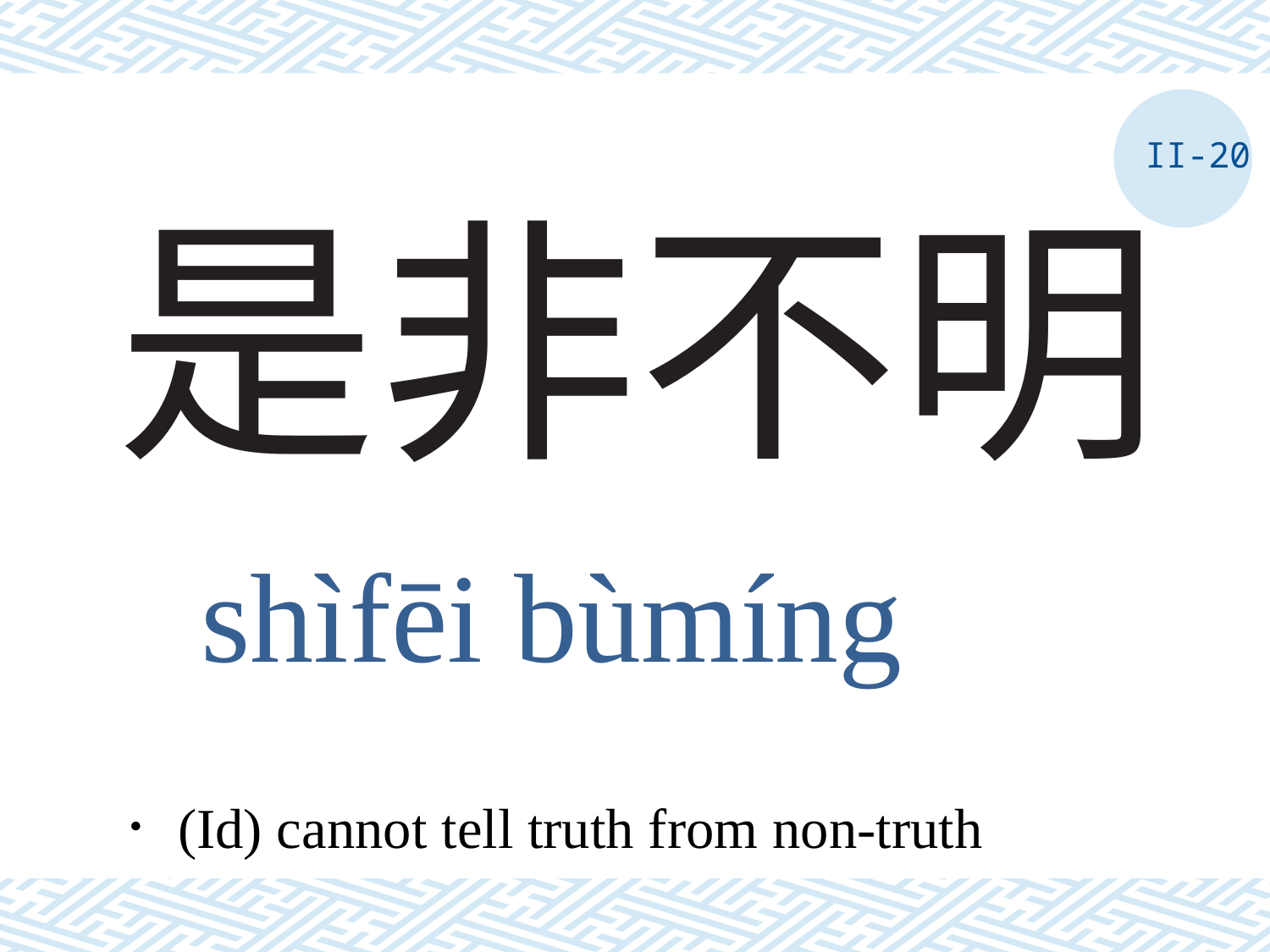

II-20

# 是非不明
shìfēi bùmíng
．(Id) cannot tell truth from non-truth